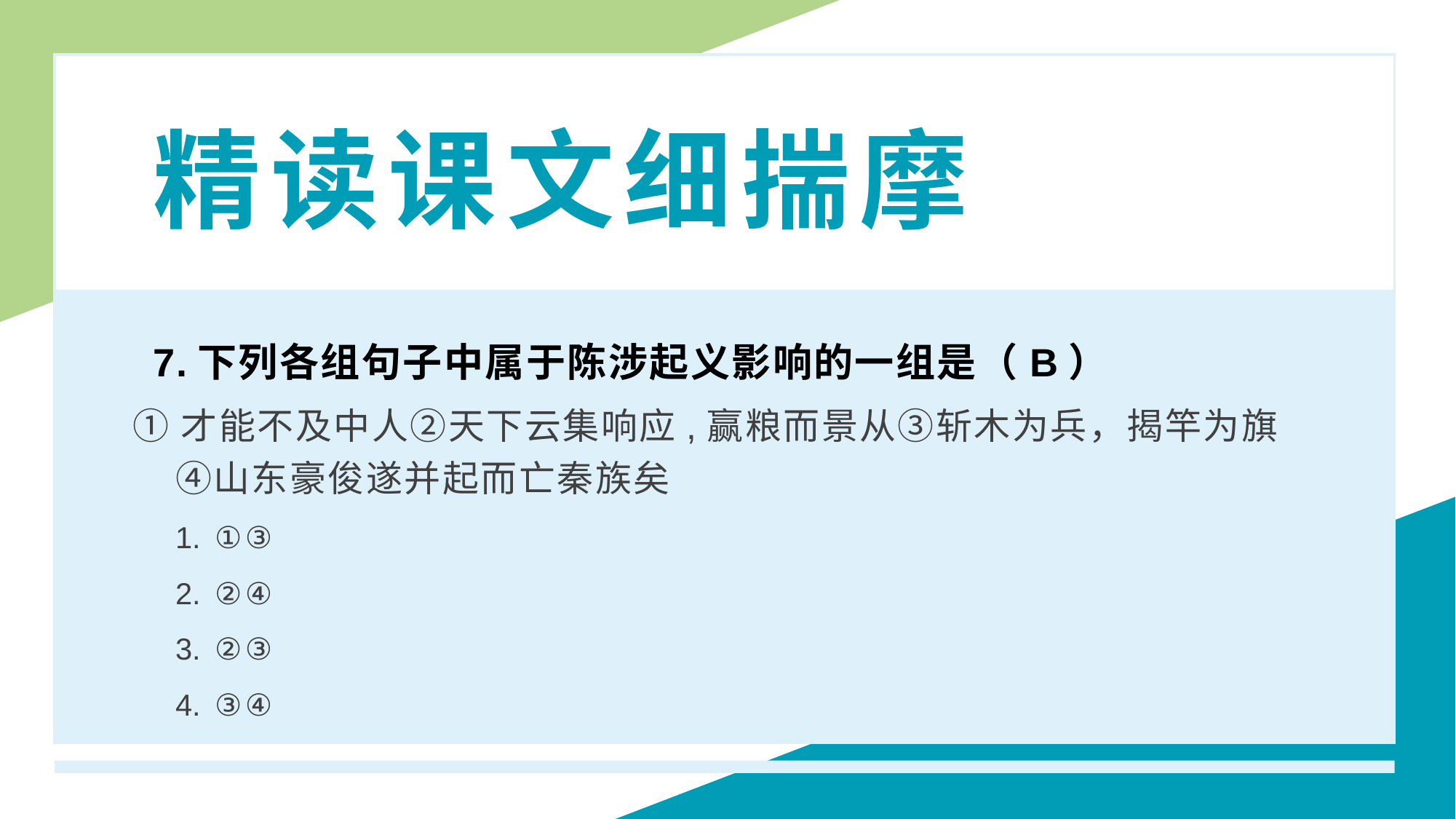

精读课文细揣摩

7.下列各组句子中属于陈涉起义影响的一组是（B）
①才能不及中人②天下云集响应,赢粮而景从③斩木为兵，揭竿为旗④山东豪俊遂并起而亡秦族矣
①③
②④
②③
③④